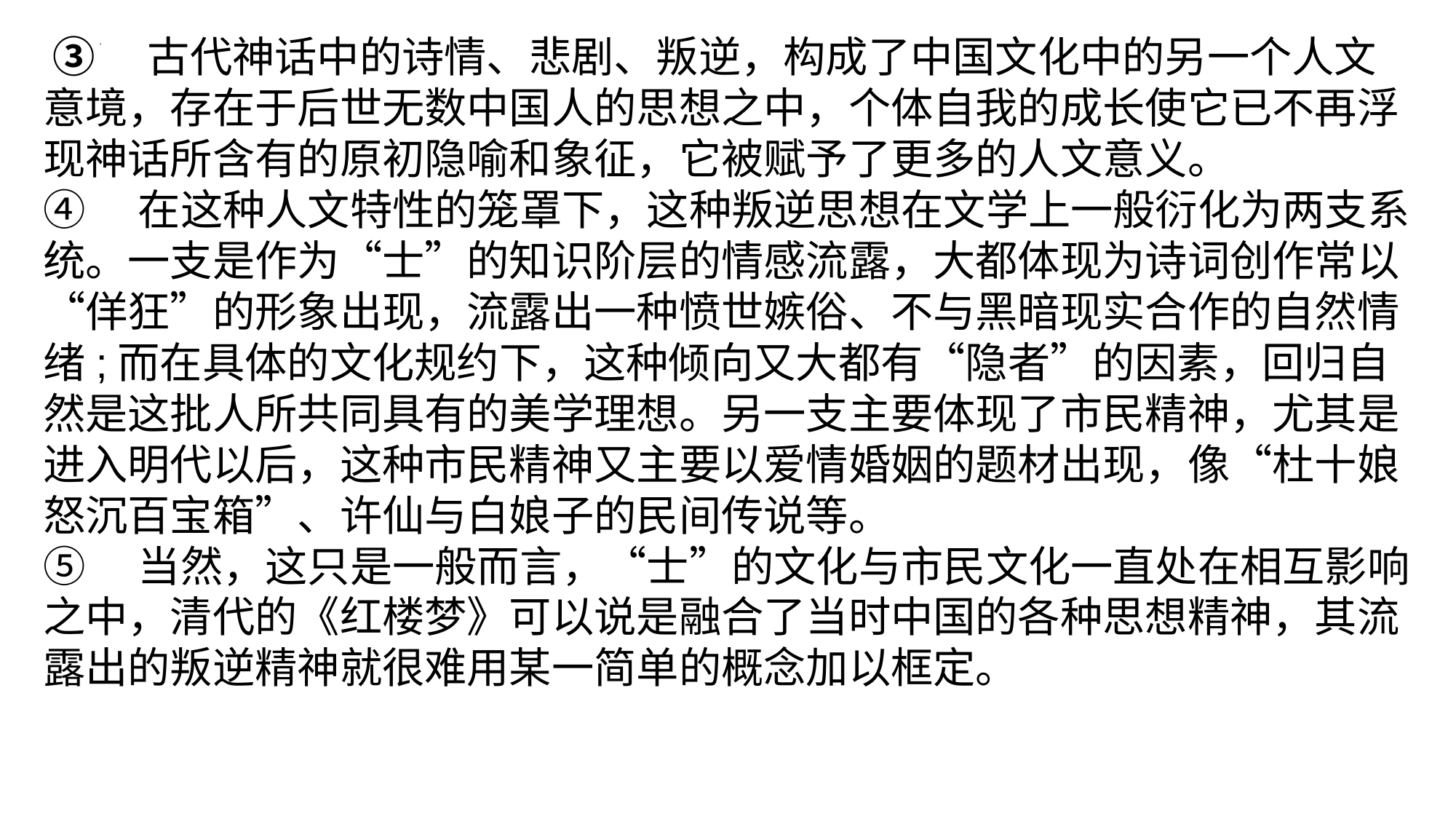

③　古代神话中的诗情、悲剧、叛逆，构成了中国文化中的另一个人文意境，存在于后世无数中国人的思想之中，个体自我的成长使它已不再浮现神话所含有的原初隐喻和象征，它被赋予了更多的人文意义。
④　在这种人文特性的笼罩下，这种叛逆思想在文学上一般衍化为两支系统。一支是作为“士”的知识阶层的情感流露，大都体现为诗词创作常以“佯狂”的形象出现，流露出一种愤世嫉俗、不与黑暗现实合作的自然情绪;而在具体的文化规约下，这种倾向又大都有“隐者”的因素，回归自然是这批人所共同具有的美学理想。另一支主要体现了市民精神，尤其是进入明代以后，这种市民精神又主要以爱情婚姻的题材出现，像“杜十娘怒沉百宝箱”、许仙与白娘子的民间传说等。
⑤　当然，这只是一般而言，“士”的文化与市民文化一直处在相互影响之中，清代的《红楼梦》可以说是融合了当时中国的各种思想精神，其流露出的叛逆精神就很难用某一简单的概念加以框定。